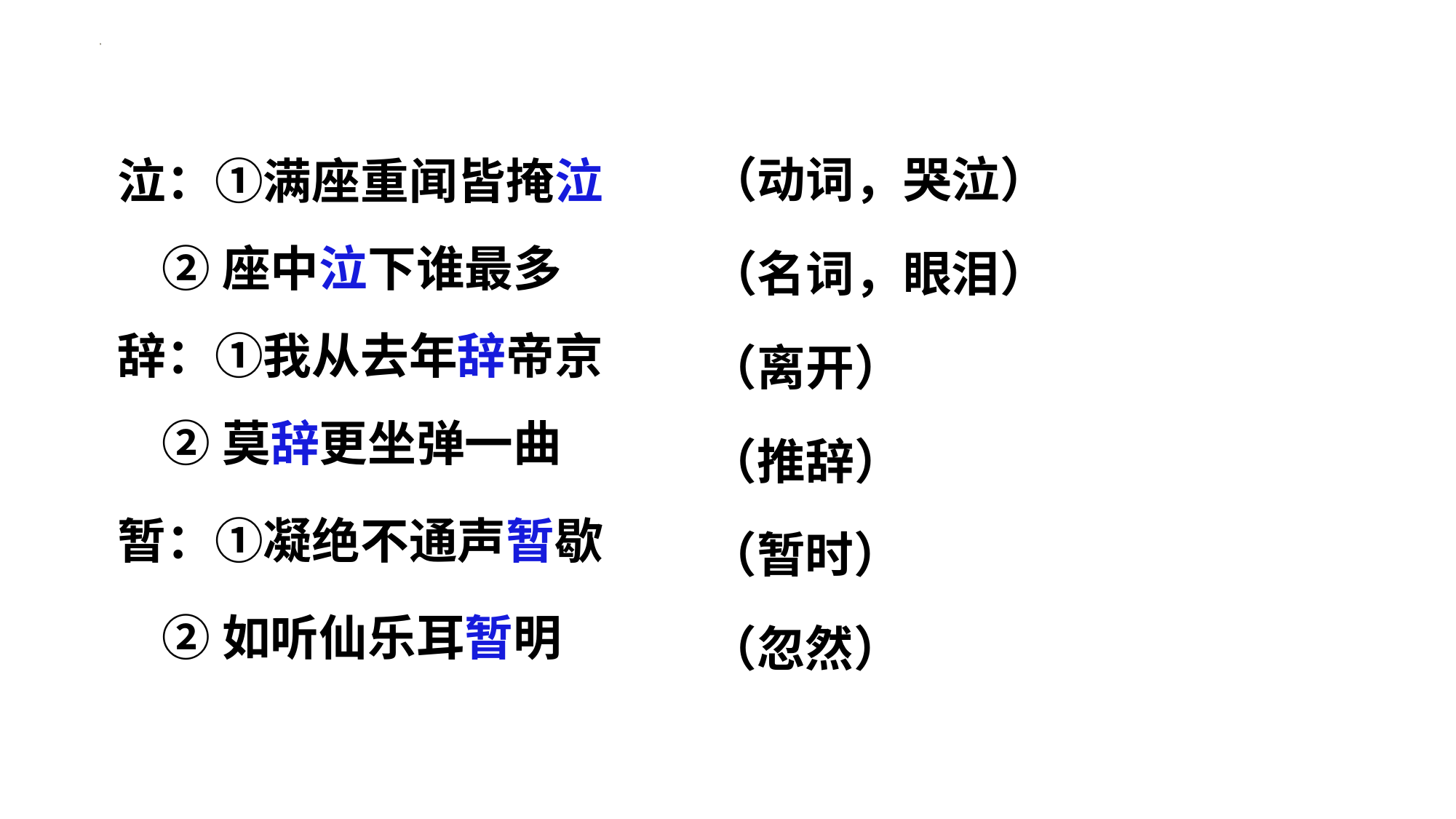

泣：①满座重闻皆掩泣
    ②座中泣下谁最多
辞：①我从去年辞帝京
    ②莫辞更坐弹一曲
暂：①凝绝不通声暂歇
    ②如听仙乐耳暂明
（动词，哭泣）
（名词，眼泪）
（离开）
（推辞）
（暂时）
（忽然）